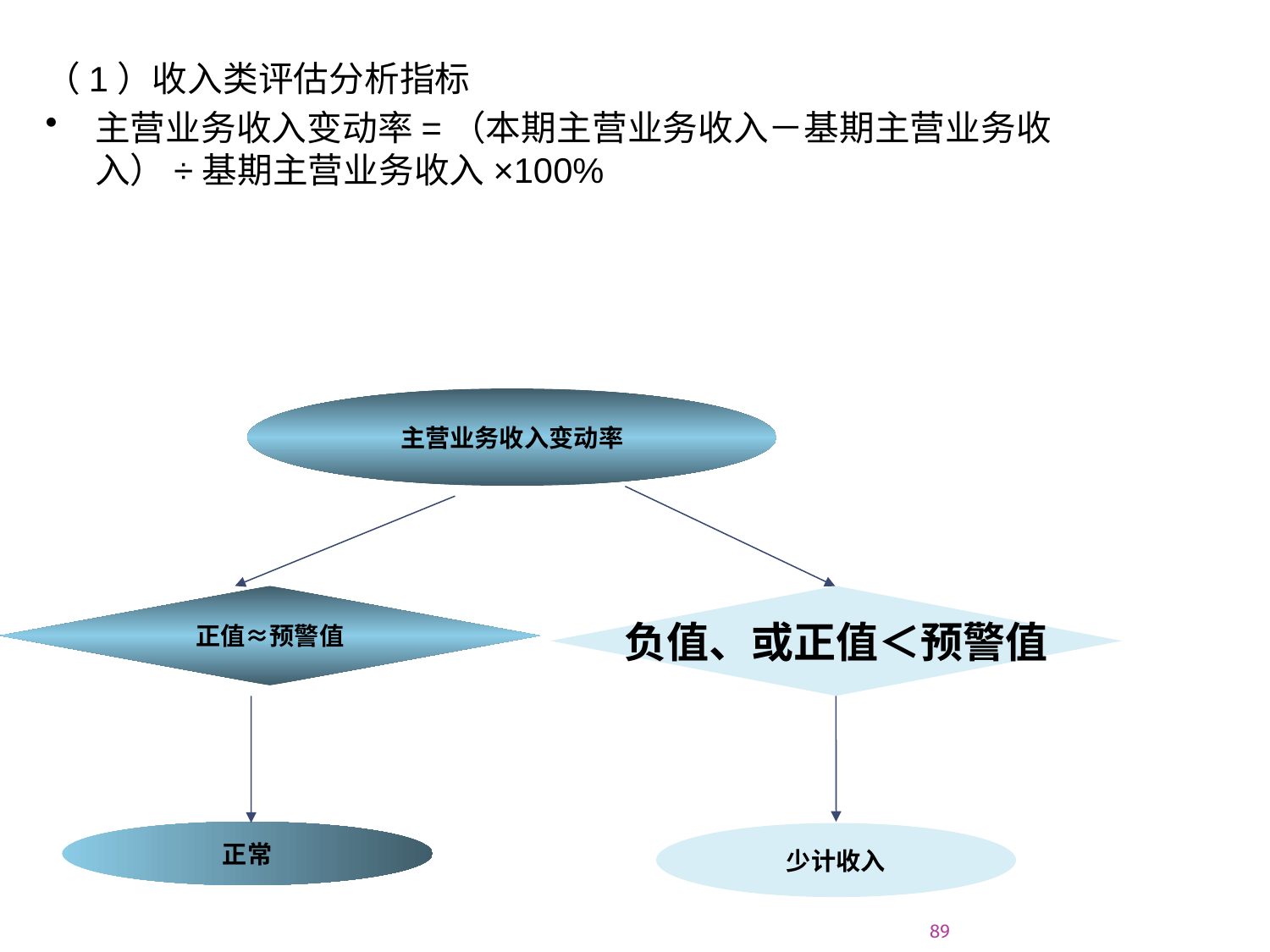

（1）收入类评估分析指标
主营业务收入变动率=（本期主营业务收入－基期主营业务收入）÷基期主营业务收入×100%

主营业务收入变动率

正值≈预警值
负值、或正值＜预警值

正常
少计收入
2015/7/20
89